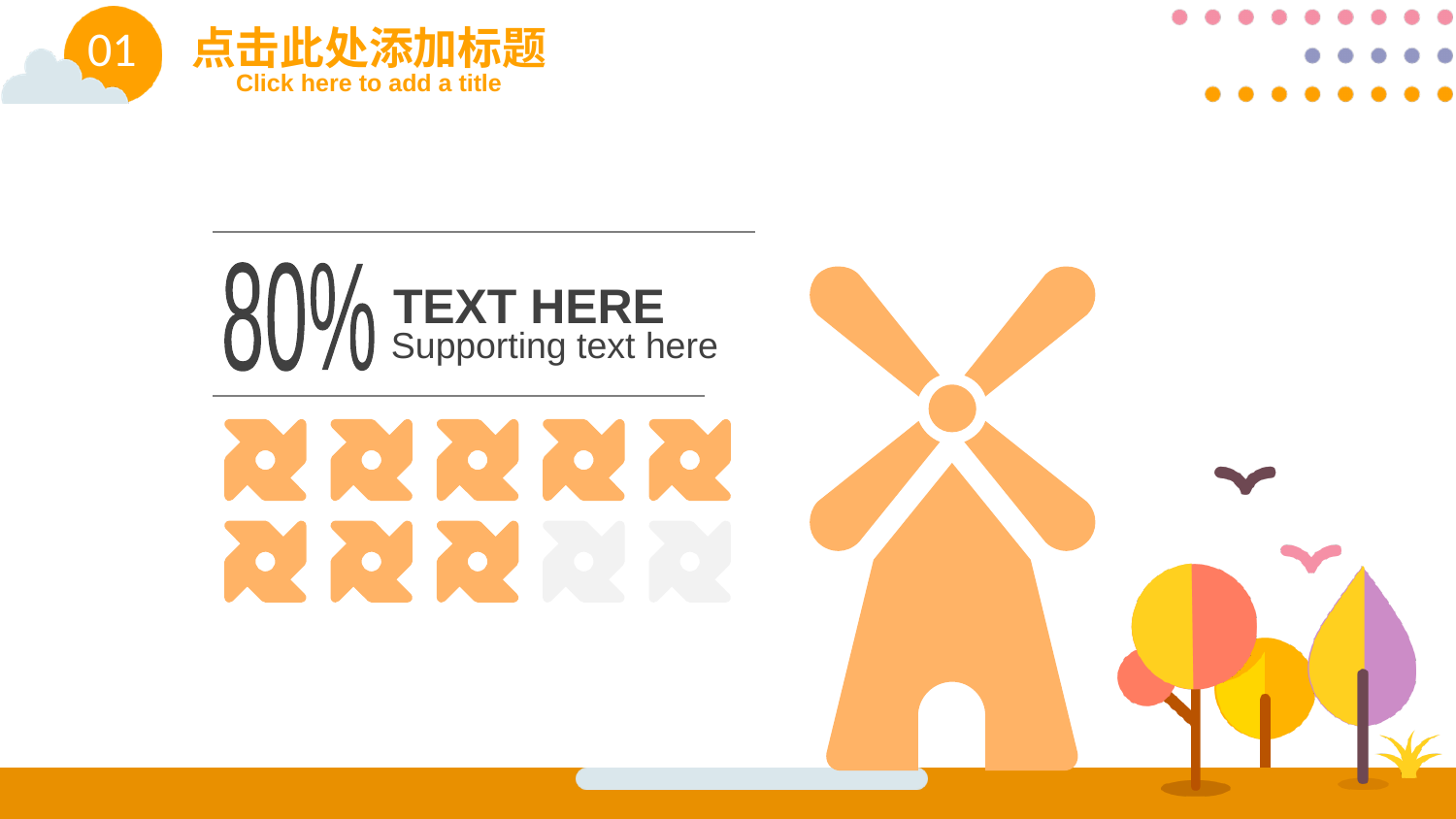

01
点击此处添加标题
Click here to add a title
80%

TEXT HERE
Supporting text here